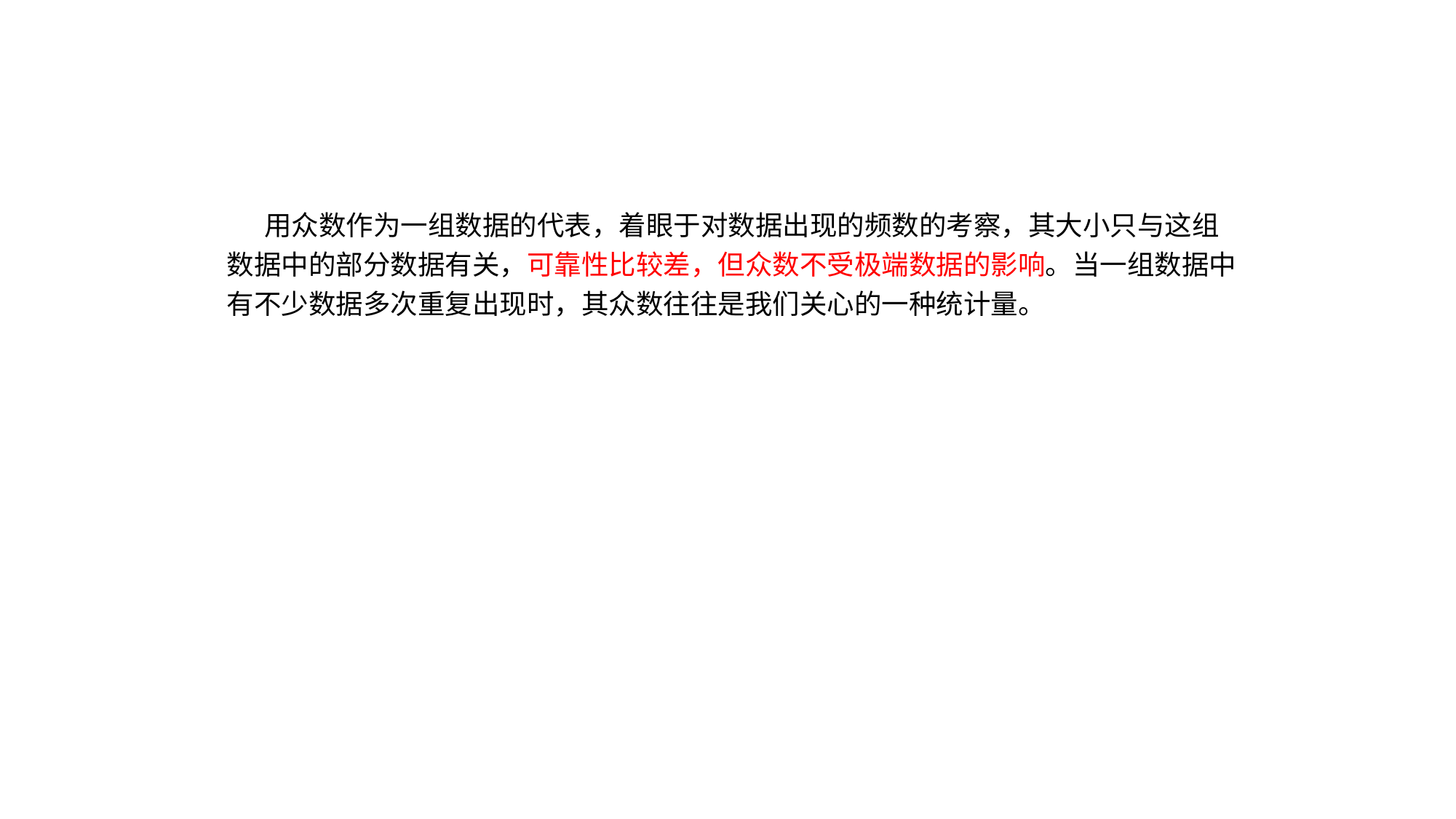

用众数作为一组数据的代表，着眼于对数据出现的频数的考察，其大小只与这组数据中的部分数据有关，可靠性比较差，但众数不受极端数据的影响。当一组数据中有不少数据多次重复出现时，其众数往往是我们关心的一种统计量。